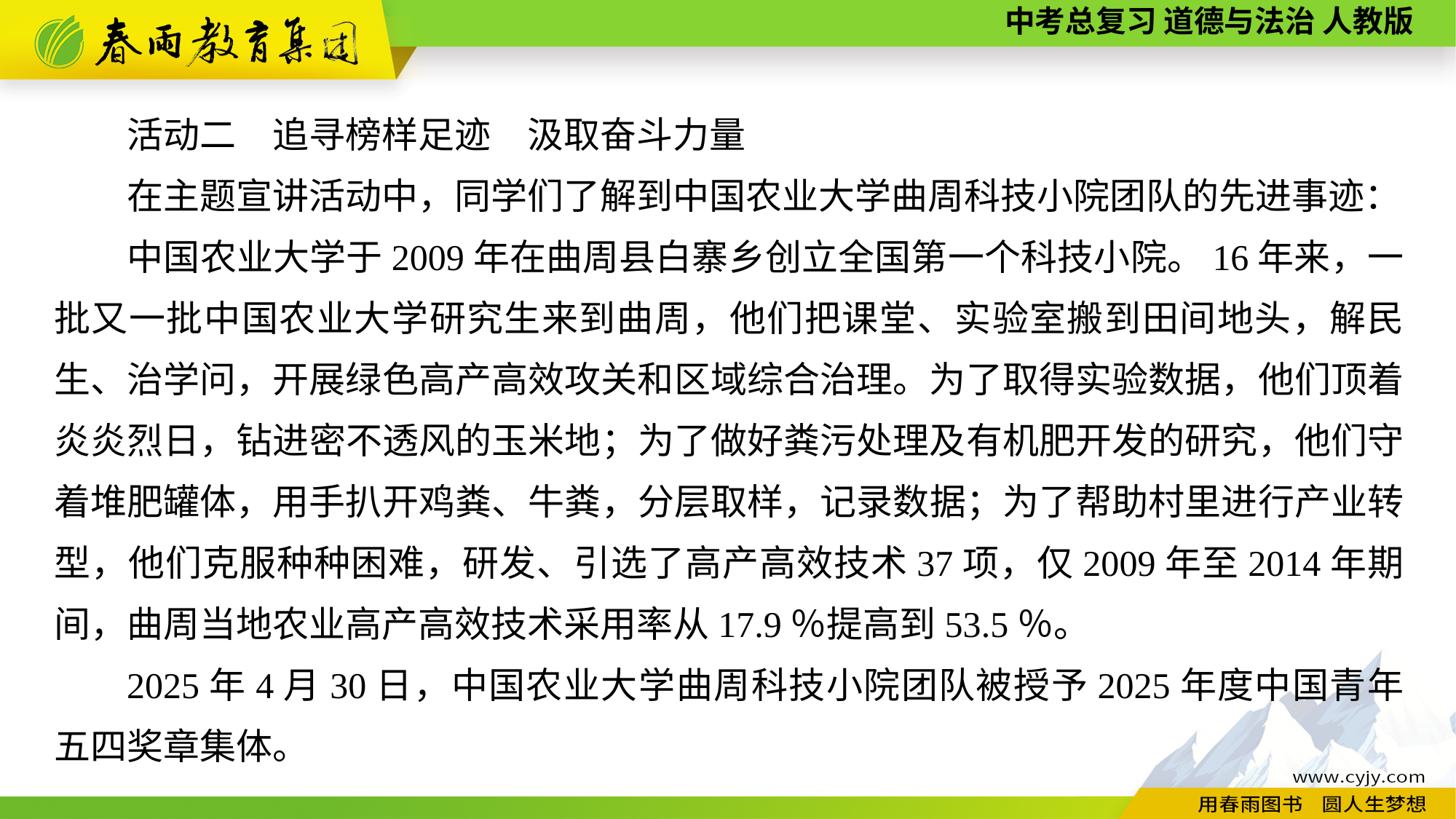

活动二　追寻榜样足迹　汲取奋斗力量
　　在主题宣讲活动中，同学们了解到中国农业大学曲周科技小院团队的先进事迹：
　　中国农业大学于2009年在曲周县白寨乡创立全国第一个科技小院。16年来，一批又一批中国农业大学研究生来到曲周，他们把课堂、实验室搬到田间地头，解民生、治学问，开展绿色高产高效攻关和区域综合治理。为了取得实验数据，他们顶着炎炎烈日，钻进密不透风的玉米地；为了做好粪污处理及有机肥开发的研究，他们守着堆肥罐体，用手扒开鸡粪、牛粪，分层取样，记录数据；为了帮助村里进行产业转型，他们克服种种困难，研发、引选了高产高效技术37项，仅2009年至2014年期间，曲周当地农业高产高效技术采用率从17.9％提高到53.5％。
2025年4月30日，中国农业大学曲周科技小院团队被授予2025年度中国青年五四奖章集体。